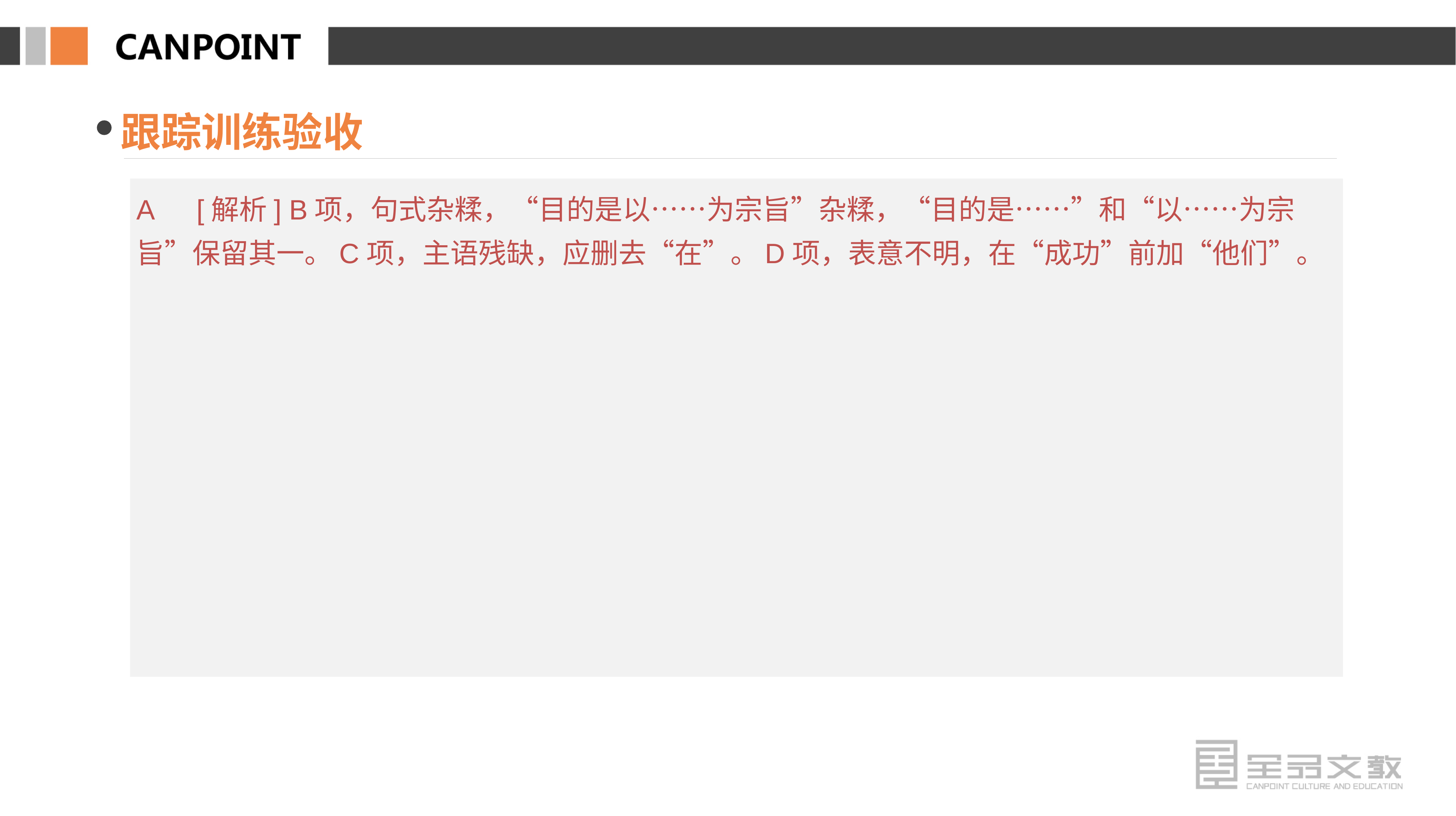

跟踪训练验收

A　[解析] B项，句式杂糅，“目的是以……为宗旨”杂糅，“目的是……”和“以……为宗旨”保留其一。C项，主语残缺，应删去“在”。D项，表意不明，在“成功”前加“他们”。